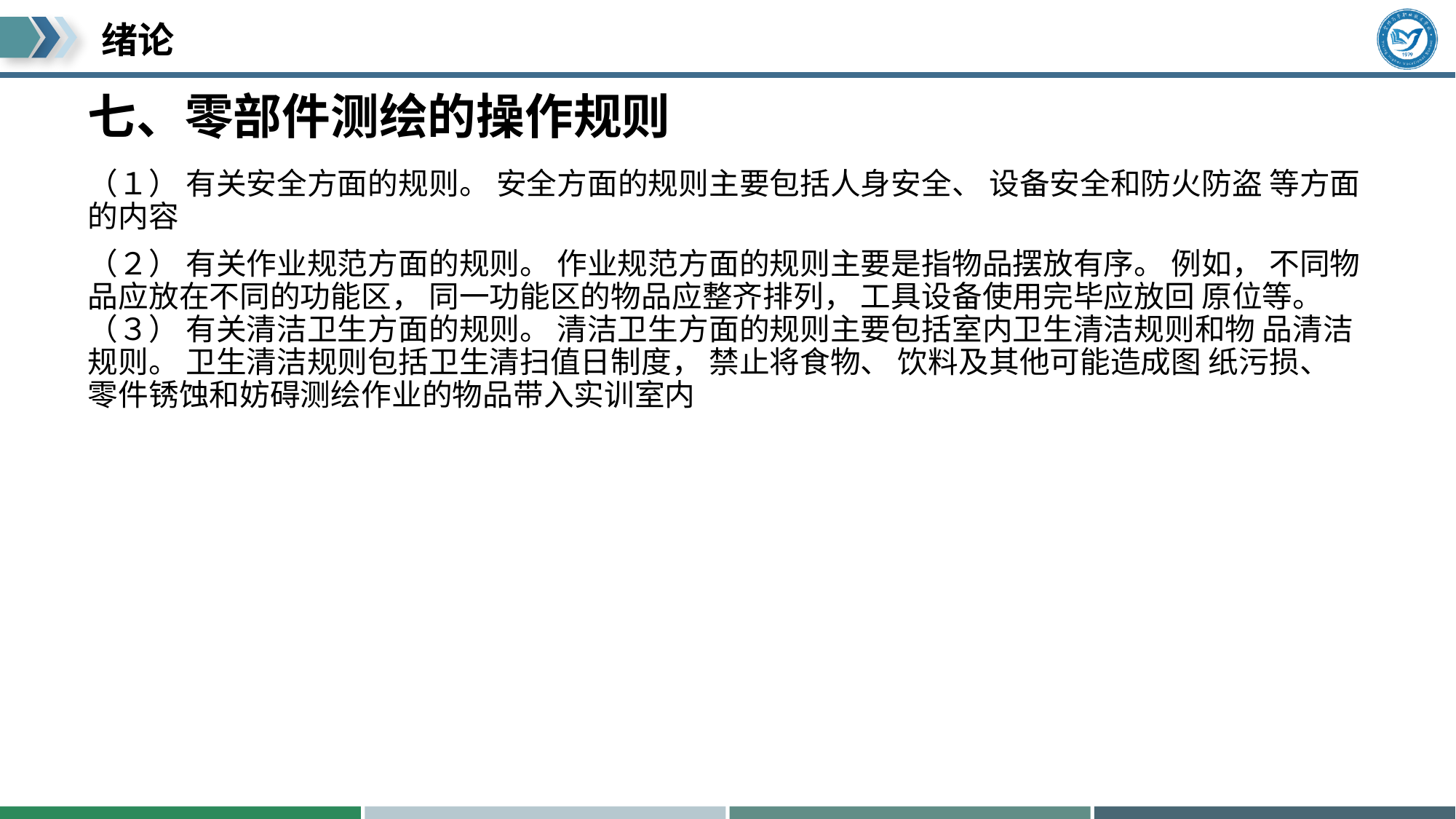

# 七、零部件测绘的操作规则
（１） 有关安全方面的规则。 安全方面的规则主要包括人身安全、 设备安全和防火防盗 等方面的内容
（２） 有关作业规范方面的规则。 作业规范方面的规则主要是指物品摆放有序。 例如， 不同物品应放在不同的功能区， 同一功能区的物品应整齐排列， 工具设备使用完毕应放回 原位等。 （３） 有关清洁卫生方面的规则。 清洁卫生方面的规则主要包括室内卫生清洁规则和物 品清洁规则。 卫生清洁规则包括卫生清扫值日制度， 禁止将食物、 饮料及其他可能造成图 纸污损、 零件锈蚀和妨碍测绘作业的物品带入实训室内